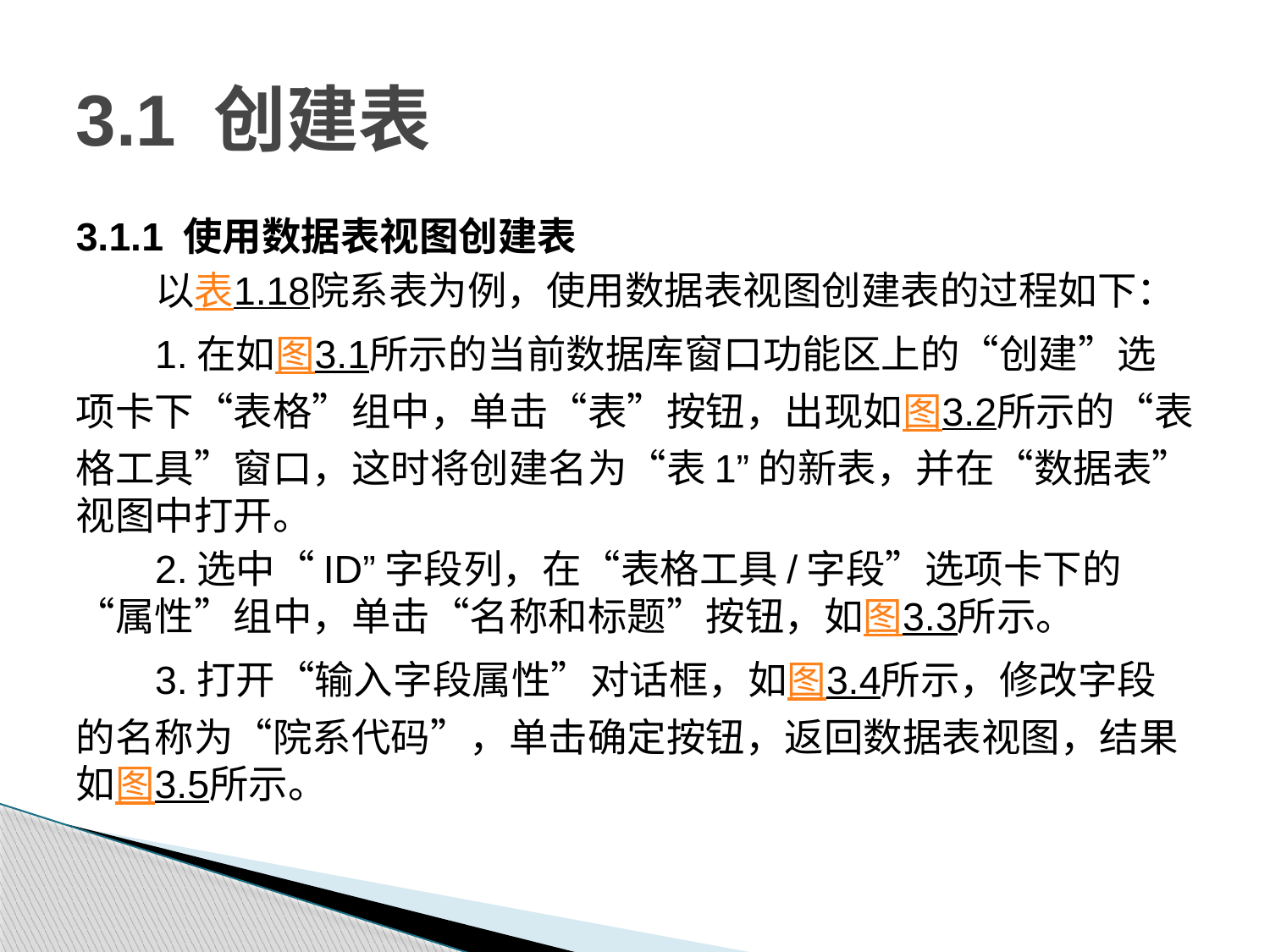

# 3.1 创建表
3.1.1 使用数据表视图创建表
以表1.18院系表为例，使用数据表视图创建表的过程如下：
1.在如图3.1所示的当前数据库窗口功能区上的“创建”选项卡下“表格”组中，单击“表”按钮，出现如图3.2所示的“表格工具”窗口，这时将创建名为“表1”的新表，并在“数据表”视图中打开。
2.选中“ID”字段列，在“表格工具/字段”选项卡下的“属性”组中，单击“名称和标题”按钮，如图3.3所示。
3.打开“输入字段属性”对话框，如图3.4所示，修改字段的名称为“院系代码”，单击确定按钮，返回数据表视图，结果如图3.5所示。